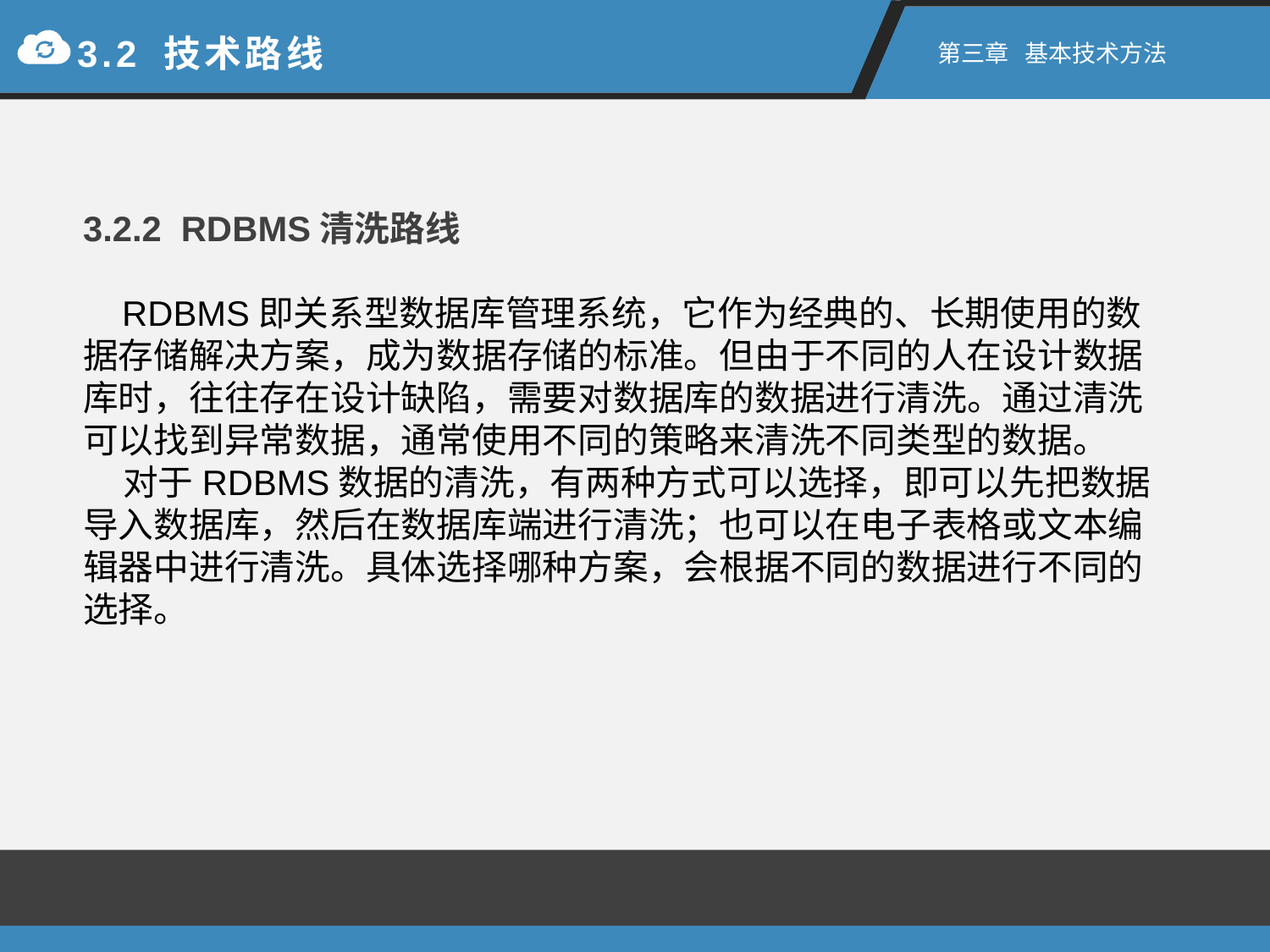

3.2 技术路线

第三章   基本技术方法

3.2.2  RDBMS清洗路线

    RDBMS即关系型数据库管理系统，它作为经典的、长期使用的数据存储解决方案，成为数据存储的标准。但由于不同的人在设计数据库时，往往存在设计缺陷，需要对数据库的数据进行清洗。通过清洗可以找到异常数据，通常使用不同的策略来清洗不同类型的数据。
    对于RDBMS数据的清洗，有两种方式可以选择，即可以先把数据导入数据库，然后在数据库端进行清洗；也可以在电子表格或文本编辑器中进行清洗。具体选择哪种方案，会根据不同的数据进行不同的选择。